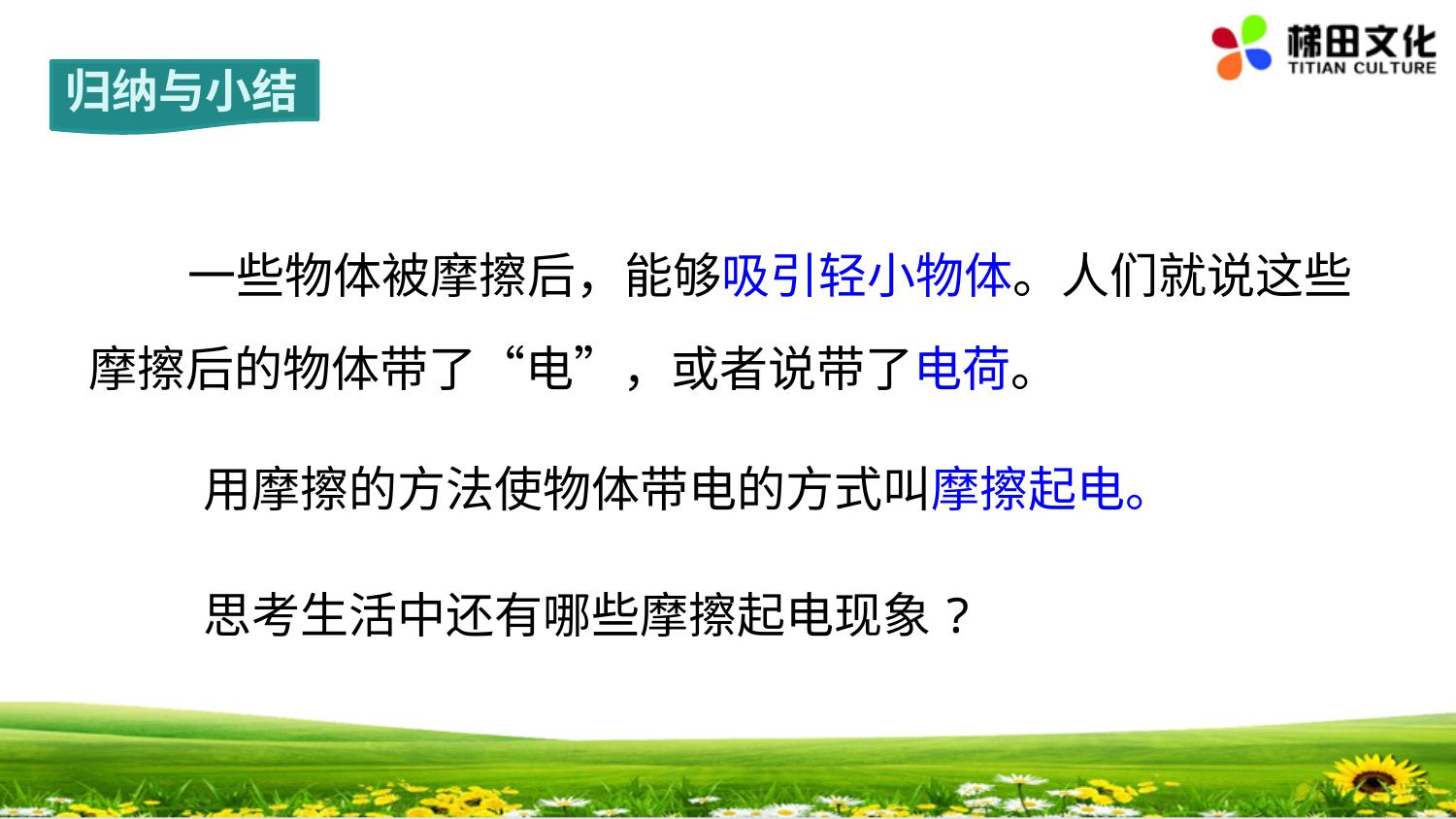

归纳与小结

        一些物体被摩擦后，能够吸引轻小物体。人们就说这些摩擦后的物体带了“电”，或者说带了电荷。
用摩擦的方法使物体带电的方式叫摩擦起电。
思考生活中还有哪些摩擦起电现象?